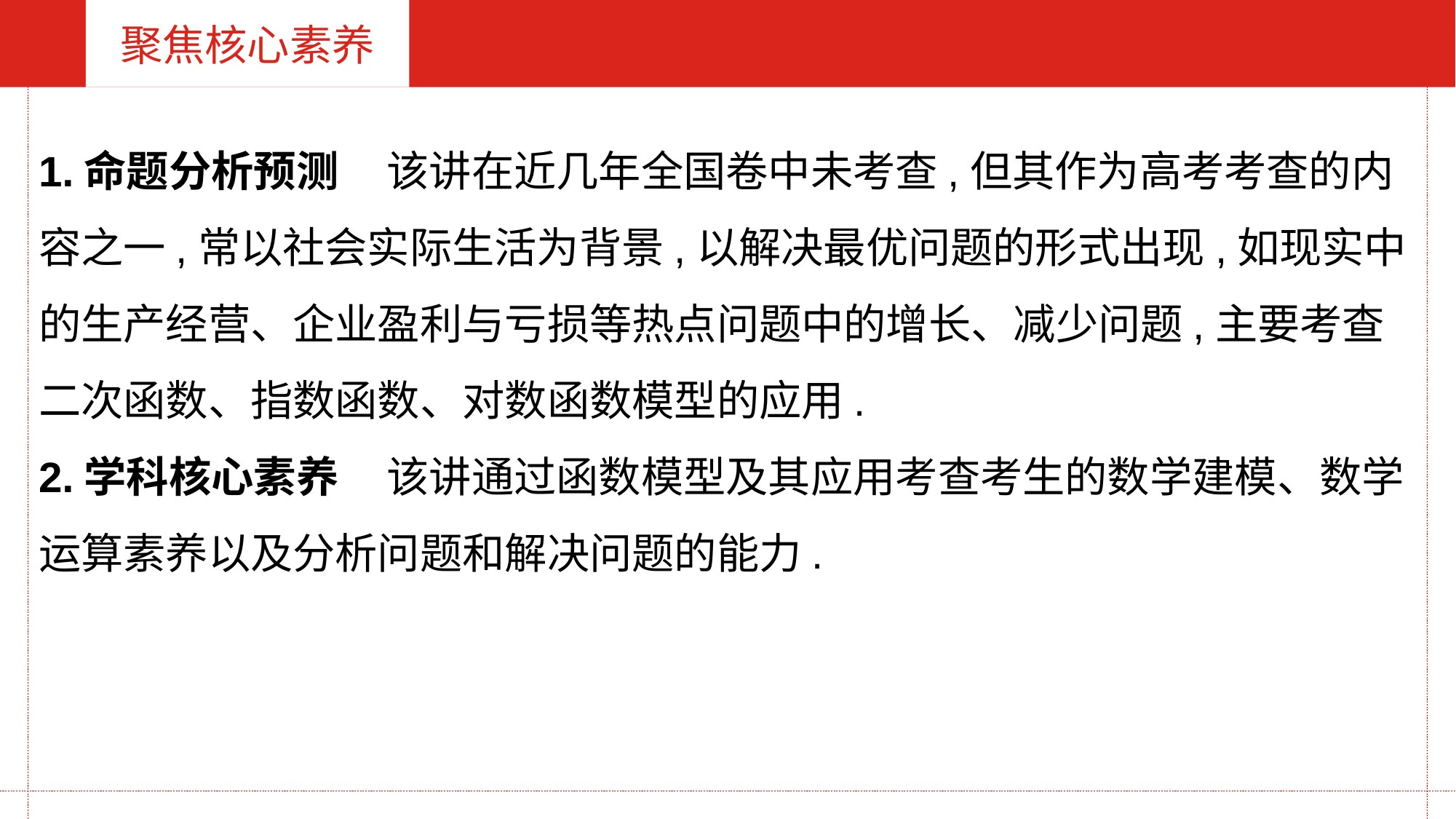

聚焦核心素养
1.命题分析预测     该讲在近几年全国卷中未考查,但其作为高考考查的内容之一,常以社会实际生活为背景,以解决最优问题的形式出现,如现实中的生产经营、企业盈利与亏损等热点问题中的增长、减少问题,主要考查二次函数、指数函数、对数函数模型的应用.
2.学科核心素养     该讲通过函数模型及其应用考查考生的数学建模、数学运算素养以及分析问题和解决问题的能力.